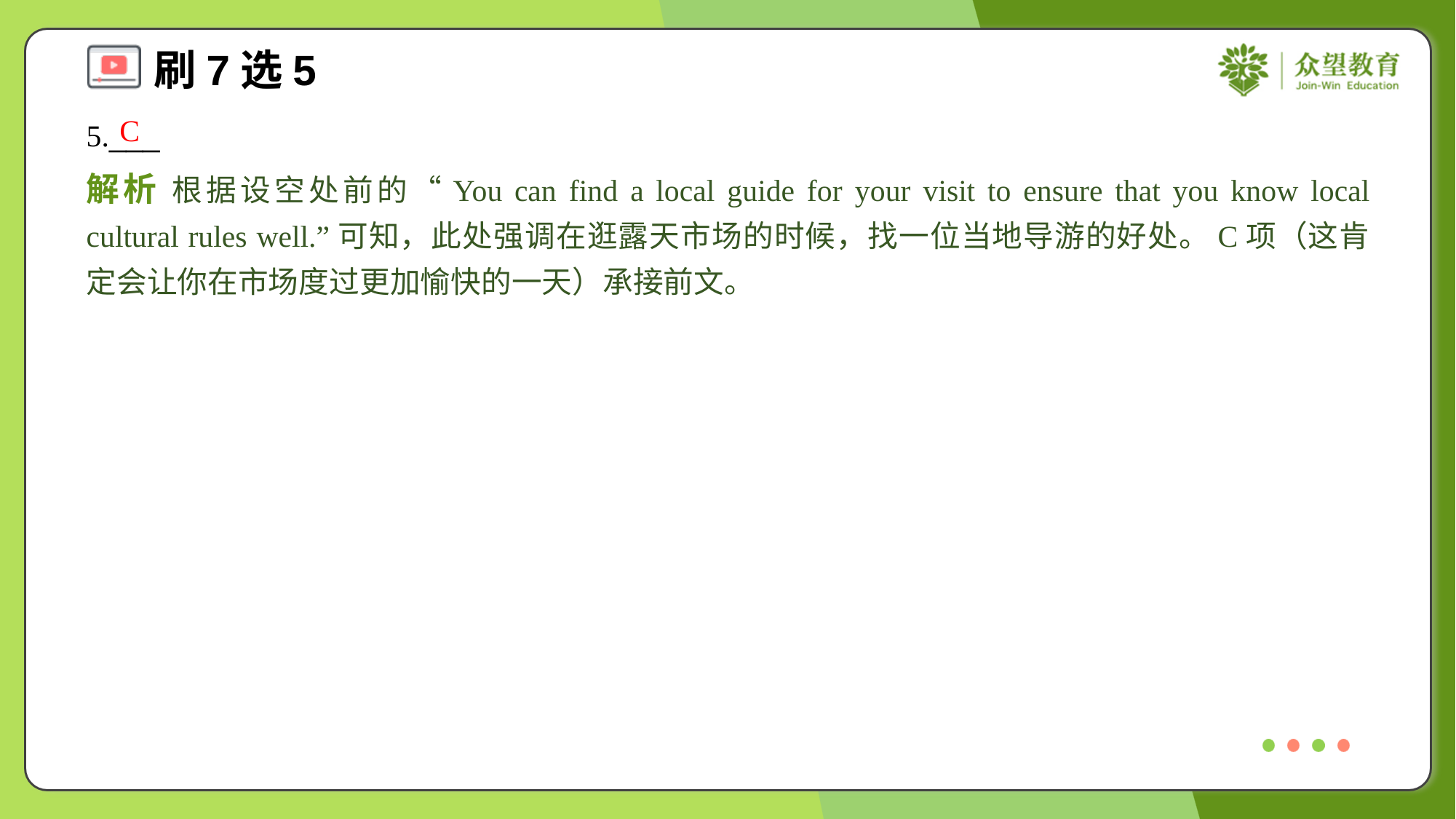

C
5.___
解析 根据设空处前的“You can find a local guide for your visit to ensure that you know local cultural rules well.”可知，此处强调在逛露天市场的时候，找一位当地导游的好处。C项（这肯定会让你在市场度过更加愉快的一天）承接前文。